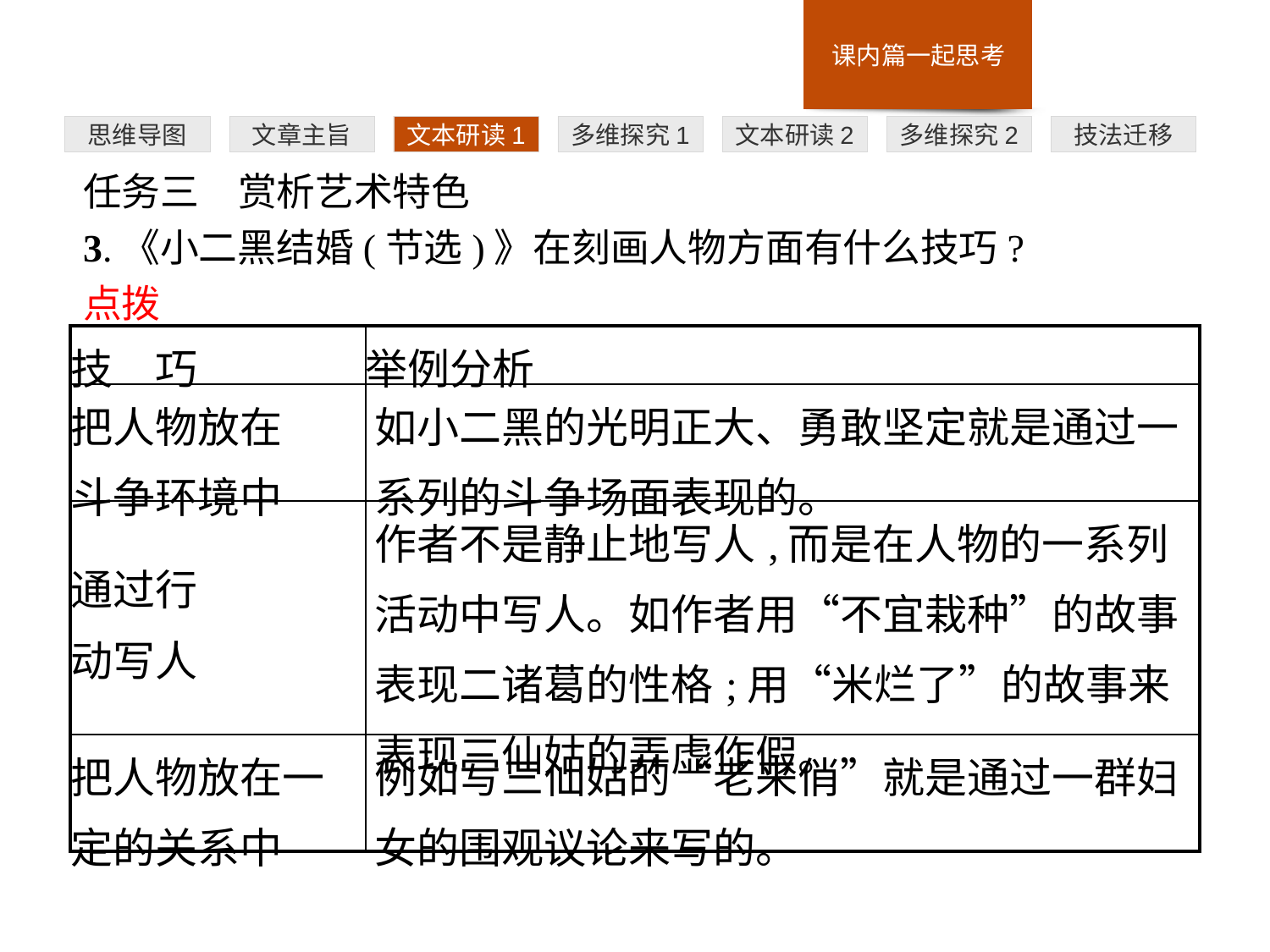

多维探究1
思维导图
文章主旨
文本研读1
文本研读2
多维探究2
技法迁移
任务三　赏析艺术特色
3.《小二黑结婚(节选)》在刻画人物方面有什么技巧?
点拨
| 技　巧 | 举例分析 |
| --- | --- |
| 把人物放在 斗争环境中 | 如小二黑的光明正大、勇敢坚定就是通过一系列的斗争场面表现的。 |
| 通过行 动写人 | 作者不是静止地写人,而是在人物的一系列活动中写人。如作者用“不宜栽种”的故事表现二诸葛的性格;用“米烂了”的故事来表现三仙姑的弄虚作假。 |
| 把人物放在一 定的关系中 | 例如写三仙姑的“老来俏”就是通过一群妇女的围观议论来写的。 |